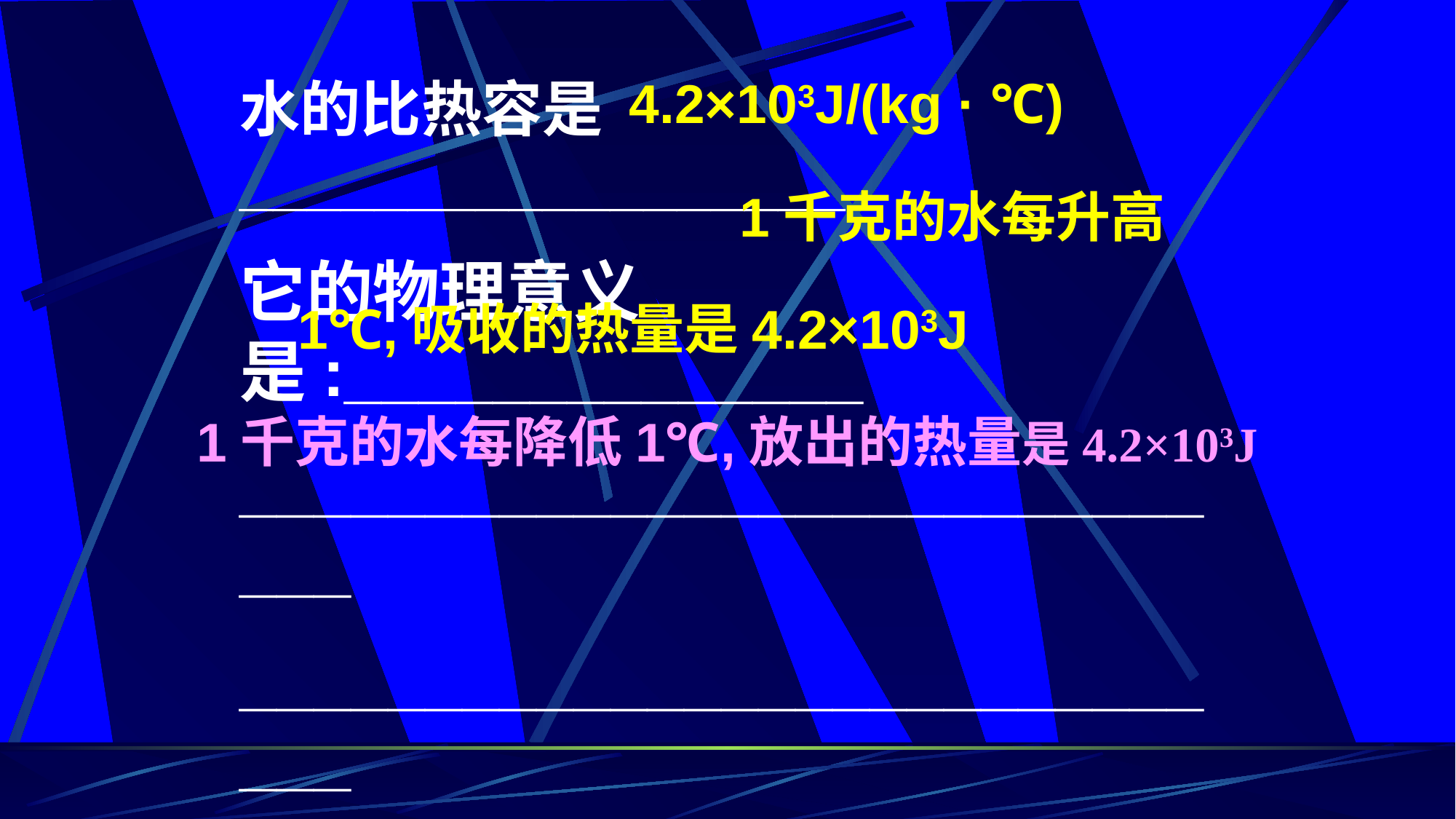

4.2×103J/(kg · ℃)
水的比热容是__________________
它的物理意义是:______________
_____________________________
_____________________________
1千克的水每升高
 1℃,吸收的热量是4.2×103J
1千克的水每降低1℃,放出的热量是4.2×103J